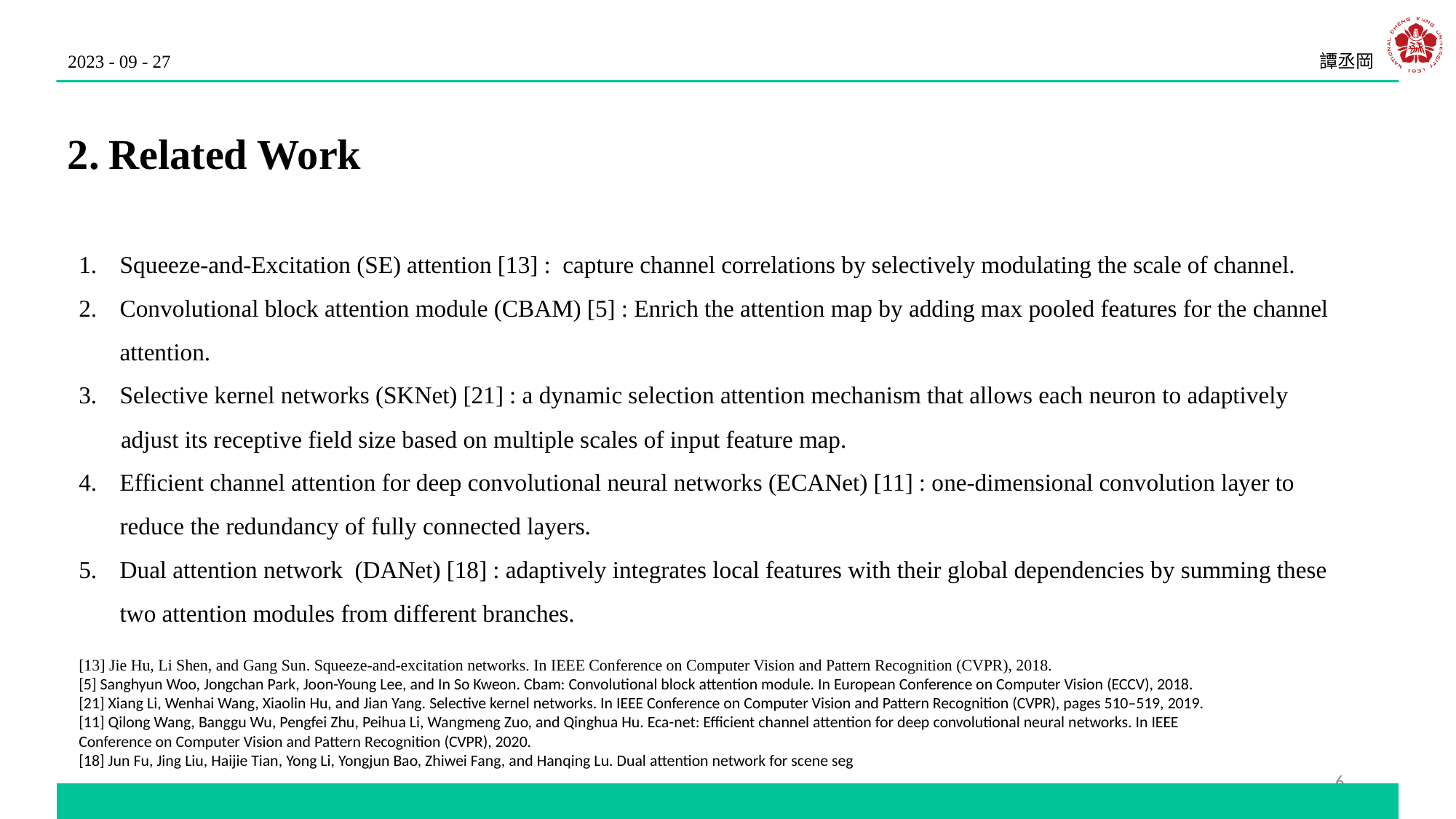

2023 - 09 - 27
譚丞岡

Related Work
Squeeze-and-Excitation (SE) attention [13] :  capture channel correlations by selectively modulating the scale of channel.
Convolutional block attention module (CBAM) [5] : Enrich the attention map by adding max pooled features for the channel attention.
Selective kernel networks (SKNet) [21] : a dynamic selection attention mechanism that allows each neuron to adaptively
       adjust its receptive field size based on multiple scales of input feature map.
Efficient channel attention for deep convolutional neural networks (ECANet) [11] : one-dimensional convolution layer to reduce the redundancy of fully connected layers.
Dual attention network  (DANet) [18] : adaptively integrates local features with their global dependencies by summing these two attention modules from different branches.

[13] Jie Hu, Li Shen, and Gang Sun. Squeeze-and-excitation networks. In IEEE Conference on Computer Vision and Pattern Recognition (CVPR), 2018.
[5] Sanghyun Woo, Jongchan Park, Joon-Young Lee, and In So Kweon. Cbam: Convolutional block attention module. In European Conference on Computer Vision (ECCV), 2018.
[21] Xiang Li, Wenhai Wang, Xiaolin Hu, and Jian Yang. Selective kernel networks. In IEEE Conference on Computer Vision and Pattern Recognition (CVPR), pages 510–519, 2019.
[11] Qilong Wang, Banggu Wu, Pengfei Zhu, Peihua Li, Wangmeng Zuo, and Qinghua Hu. Eca-net: Efficient channel attention for deep convolutional neural networks. In IEEE Conference on Computer Vision and Pattern Recognition (CVPR), 2020.
[18] Jun Fu, Jing Liu, Haijie Tian, Yong Li, Yongjun Bao, Zhiwei Fang, and Hanqing Lu. Dual attention network for scene seg
6